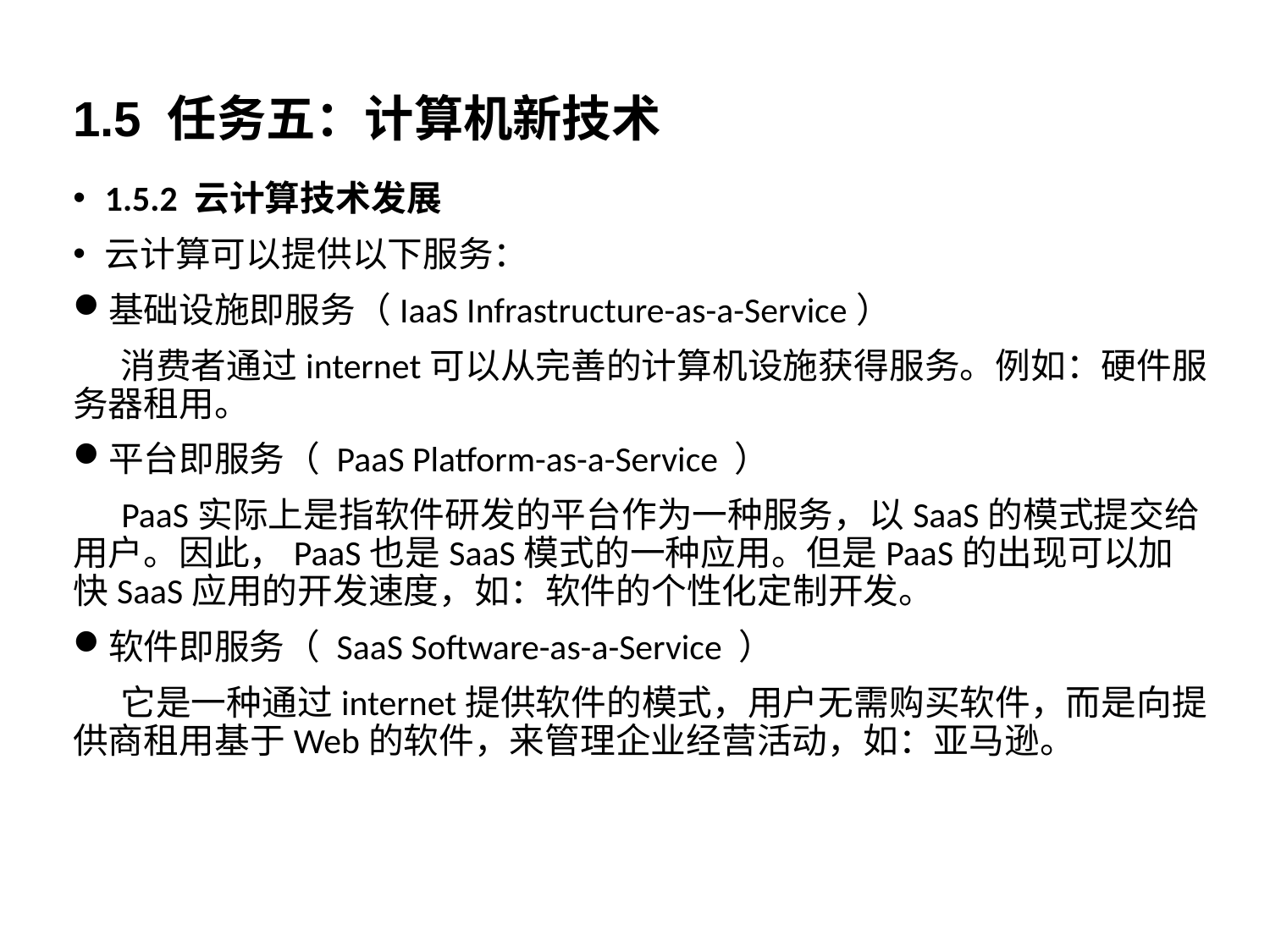

# 1.5 任务五：计算机新技术
1.5.2 云计算技术发展
云计算可以提供以下服务：
基础设施即服务（IaaS Infrastructure-as-a-Service）
     消费者通过internet可以从完善的计算机设施获得服务。例如：硬件服务器租用。
平台即服务（ PaaS Platform-as-a-Service ）
      PaaS实际上是指软件研发的平台作为一种服务，以SaaS的模式提交给用户。因此，PaaS也是SaaS模式的一种应用。但是PaaS的出现可以加快SaaS应用的开发速度，如：软件的个性化定制开发。
软件即服务（ SaaS Software-as-a-Service ）
     它是一种通过internet提供软件的模式，用户无需购买软件，而是向提供商租用基于Web的软件，来管理企业经营活动，如：亚马逊。